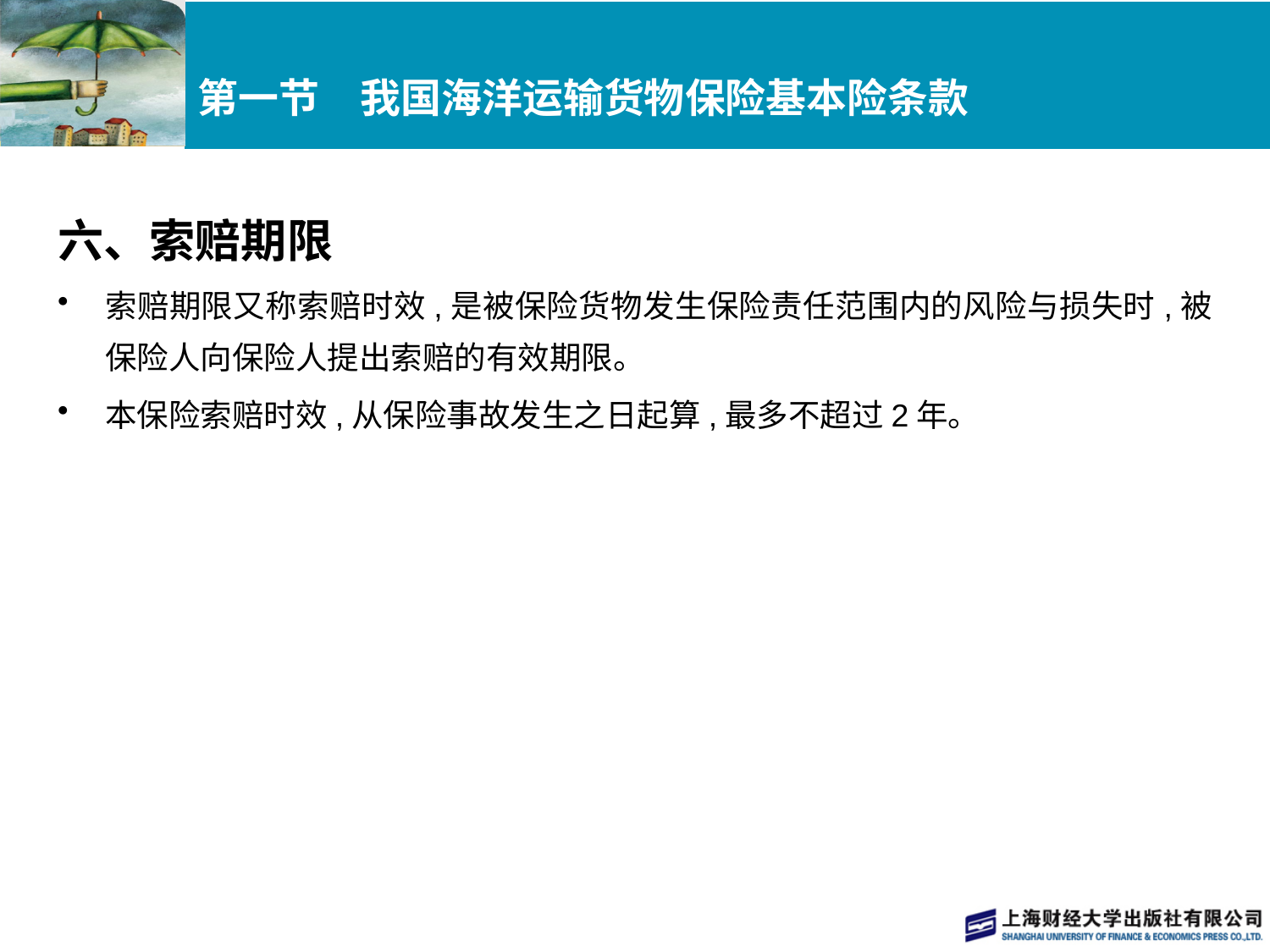

# 第一节　我国海洋运输货物保险基本险条款
六、索赔期限
索赔期限又称索赔时效,是被保险货物发生保险责任范围内的风险与损失时,被保险人向保险人提出索赔的有效期限。
本保险索赔时效,从保险事故发生之日起算,最多不超过2年。